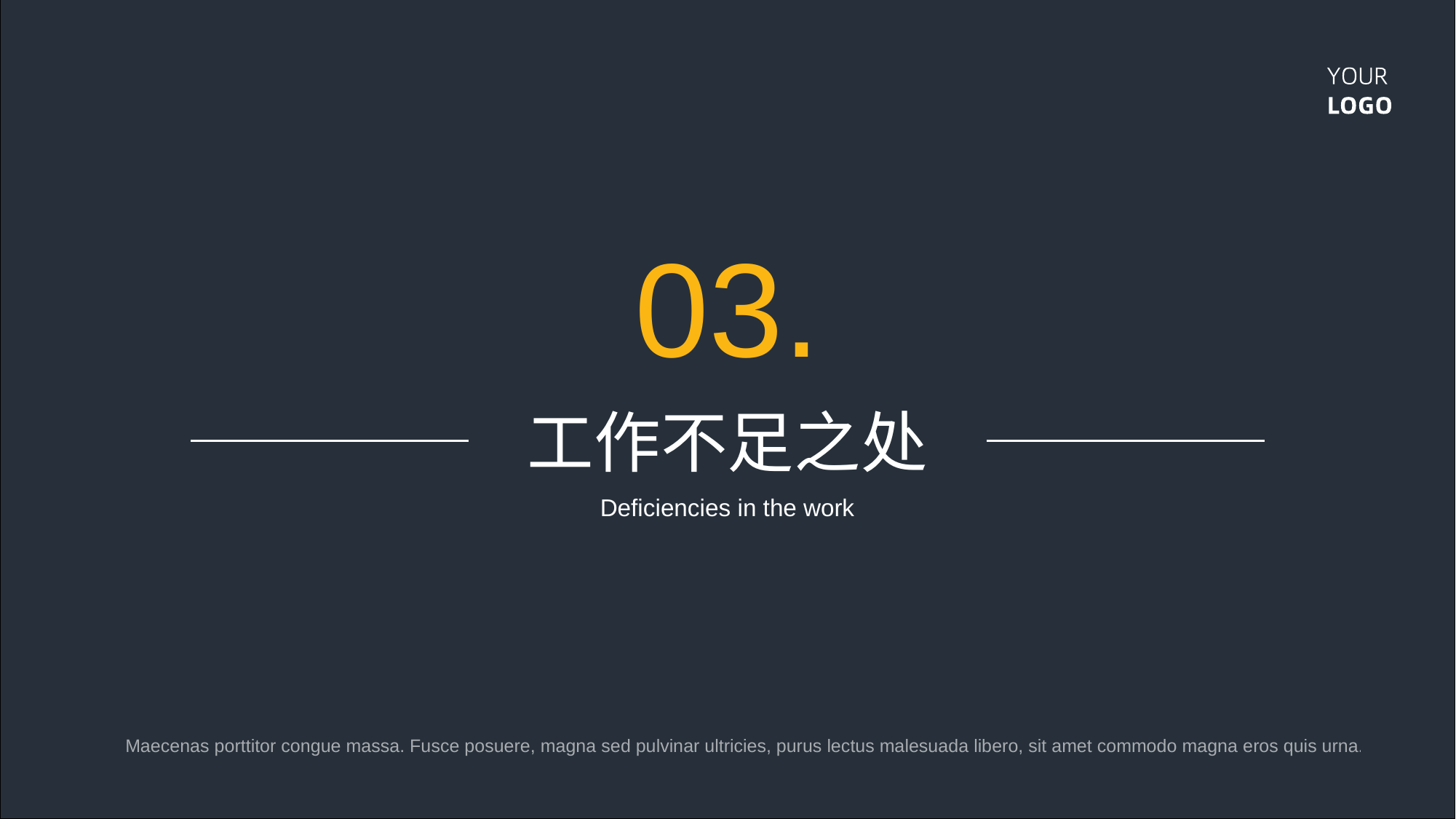

03.
工作不足之处
Deficiencies in the work
 Maecenas porttitor congue massa. Fusce posuere, magna sed pulvinar ultricies, purus lectus malesuada libero, sit amet commodo magna eros quis urna.